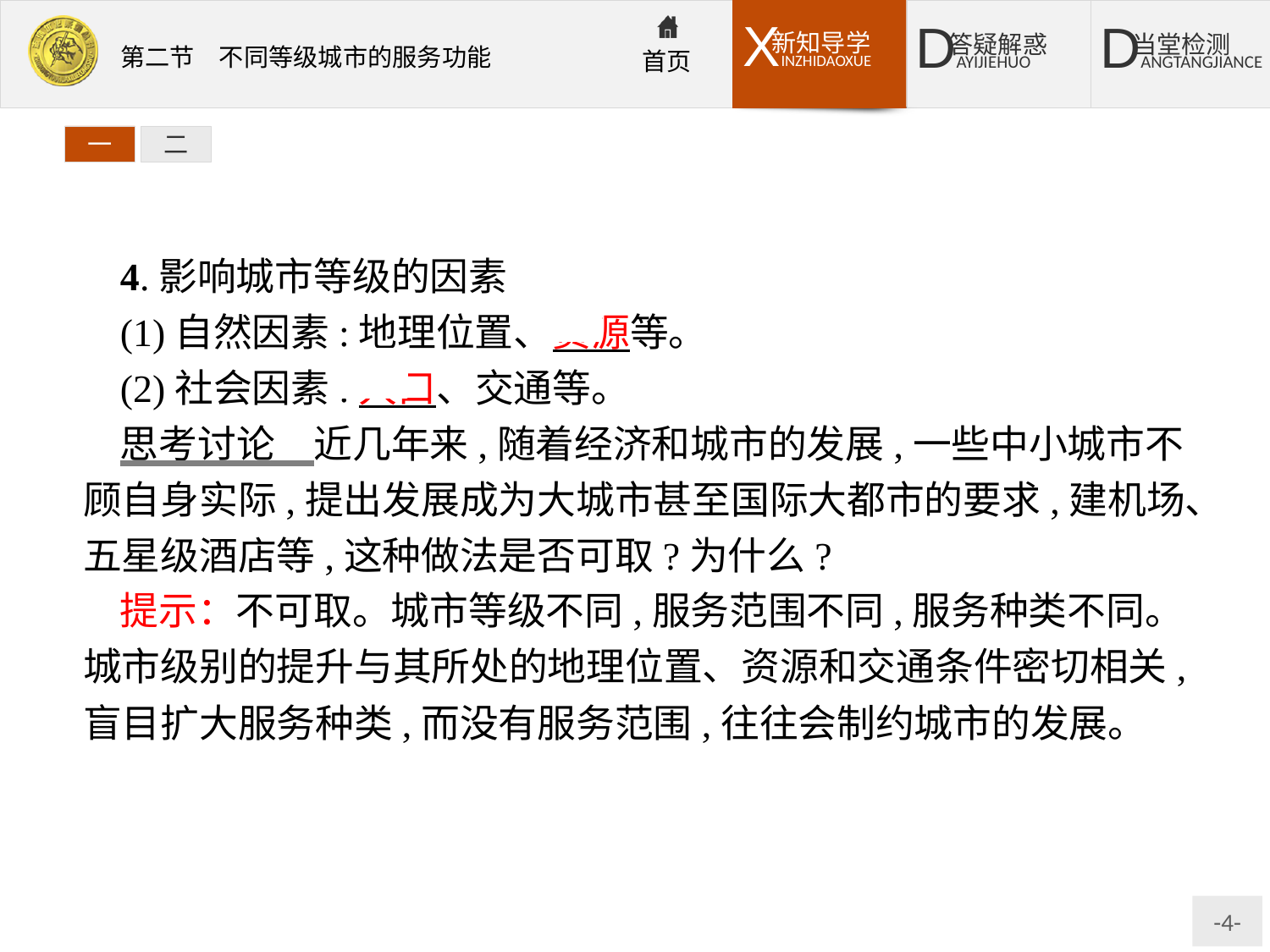

一
二
4.影响城市等级的因素
(1)自然因素:地理位置、资源等。
(2)社会因素:人口、交通等。
思考讨论　近几年来,随着经济和城市的发展,一些中小城市不顾自身实际,提出发展成为大城市甚至国际大都市的要求,建机场、五星级酒店等,这种做法是否可取?为什么?
提示：不可取。城市等级不同,服务范围不同,服务种类不同。城市级别的提升与其所处的地理位置、资源和交通条件密切相关,盲目扩大服务种类,而没有服务范围,往往会制约城市的发展。